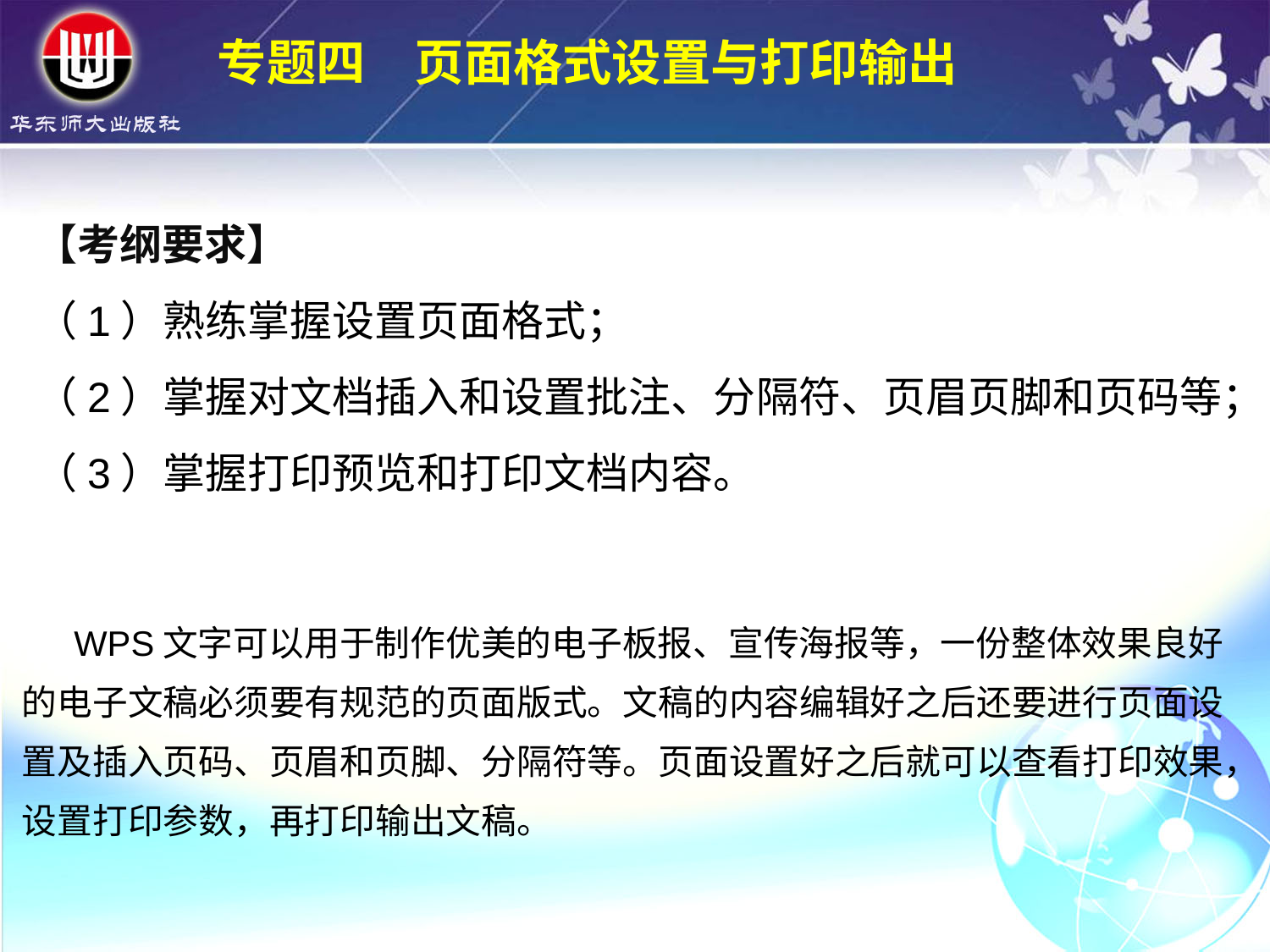

专题四　页面格式设置与打印输出
【考纲要求】
（1）熟练掌握设置页面格式；
（2）掌握对文档插入和设置批注、分隔符、页眉页脚和页码等；
（3）掌握打印预览和打印文档内容。

   WPS文字可以用于制作优美的电子板报、宣传海报等，一份整体效果良好的电子文稿必须要有规范的页面版式。文稿的内容编辑好之后还要进行页面设置及插入页码、页眉和页脚、分隔符等。页面设置好之后就可以查看打印效果，设置打印参数，再打印输出文稿。